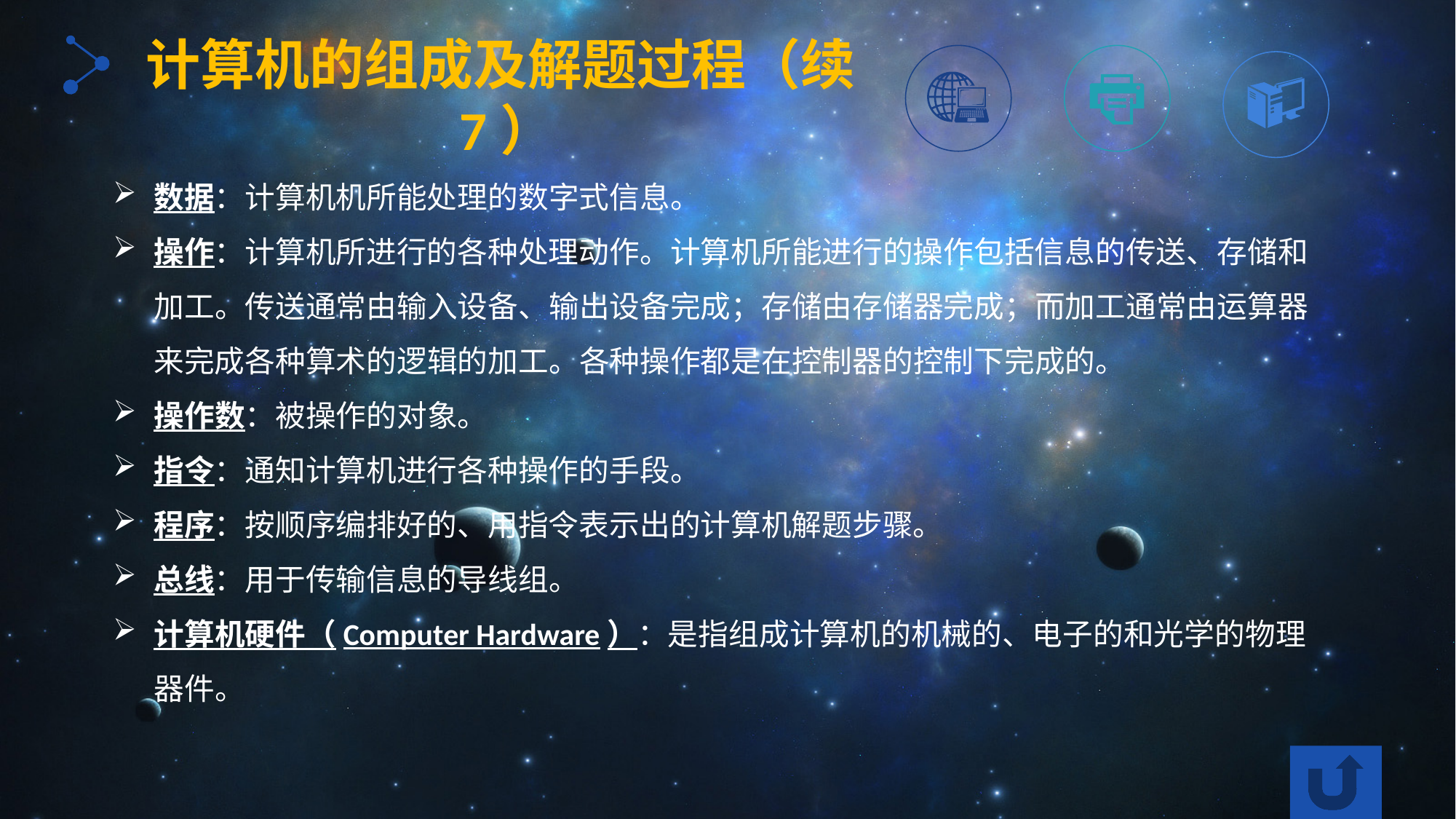

计算机的组成及解题过程（续7）

数据：计算机机所能处理的数字式信息。
操作：计算机所进行的各种处理动作。计算机所能进行的操作包括信息的传送、存储和加工。传送通常由输入设备、输出设备完成；存储由存储器完成；而加工通常由运算器来完成各种算术的逻辑的加工。各种操作都是在控制器的控制下完成的。
操作数：被操作的对象。
指令：通知计算机进行各种操作的手段。
程序：按顺序编排好的、用指令表示出的计算机解题步骤。
总线：用于传输信息的导线组。
计算机硬件（Computer Hardware）：是指组成计算机的机械的、电子的和光学的物理器件。